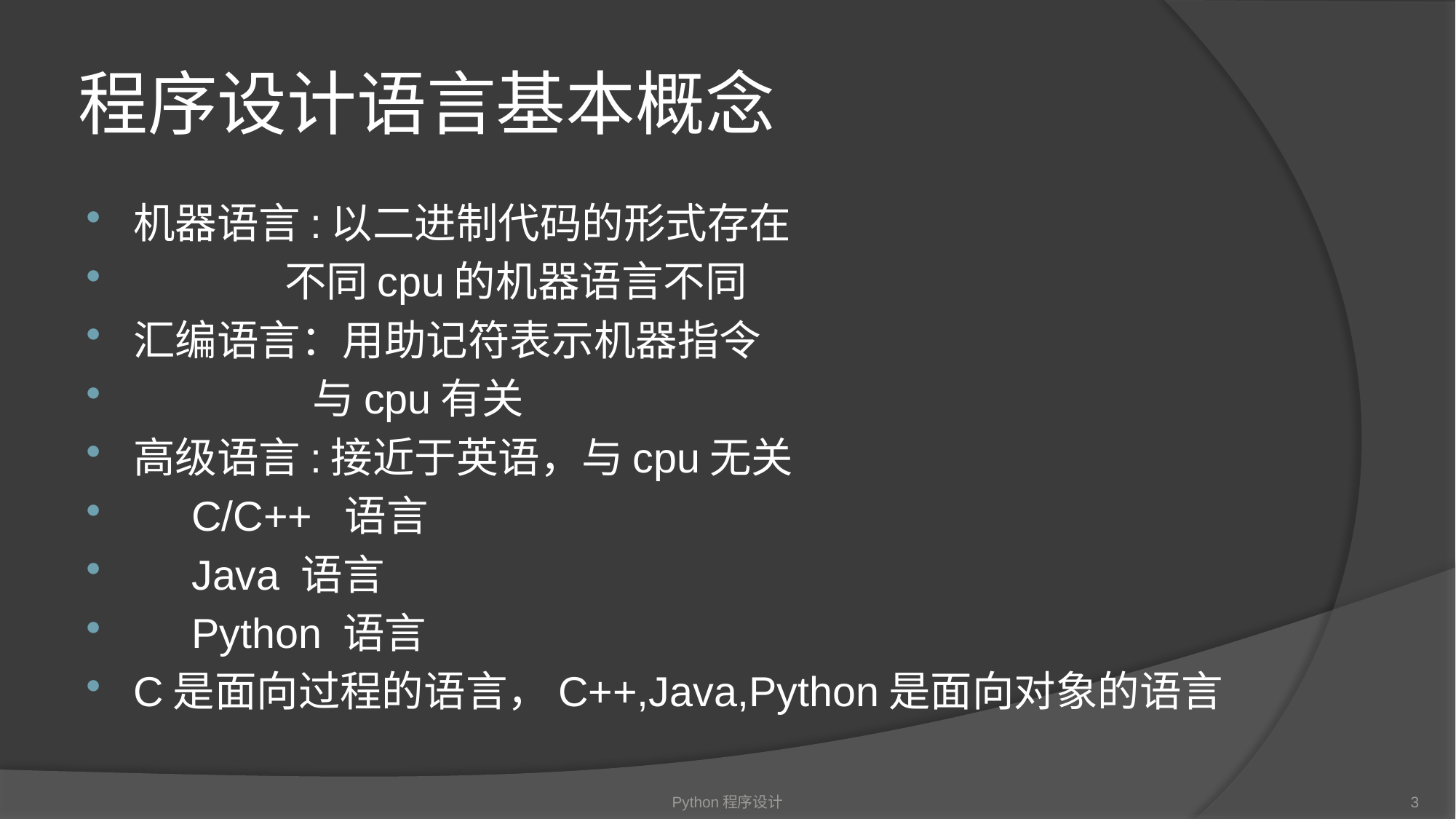

# 程序设计语言基本概念
机器语言:以二进制代码的形式存在
               不同cpu的机器语言不同
汇编语言：用助记符表示机器指令
                  与cpu有关
高级语言:接近于英语，与cpu无关
     C/C++  语言
     Java 语言
     Python 语言
C是面向过程的语言，C++,Java,Python是面向对象的语言

Python程序设计
3